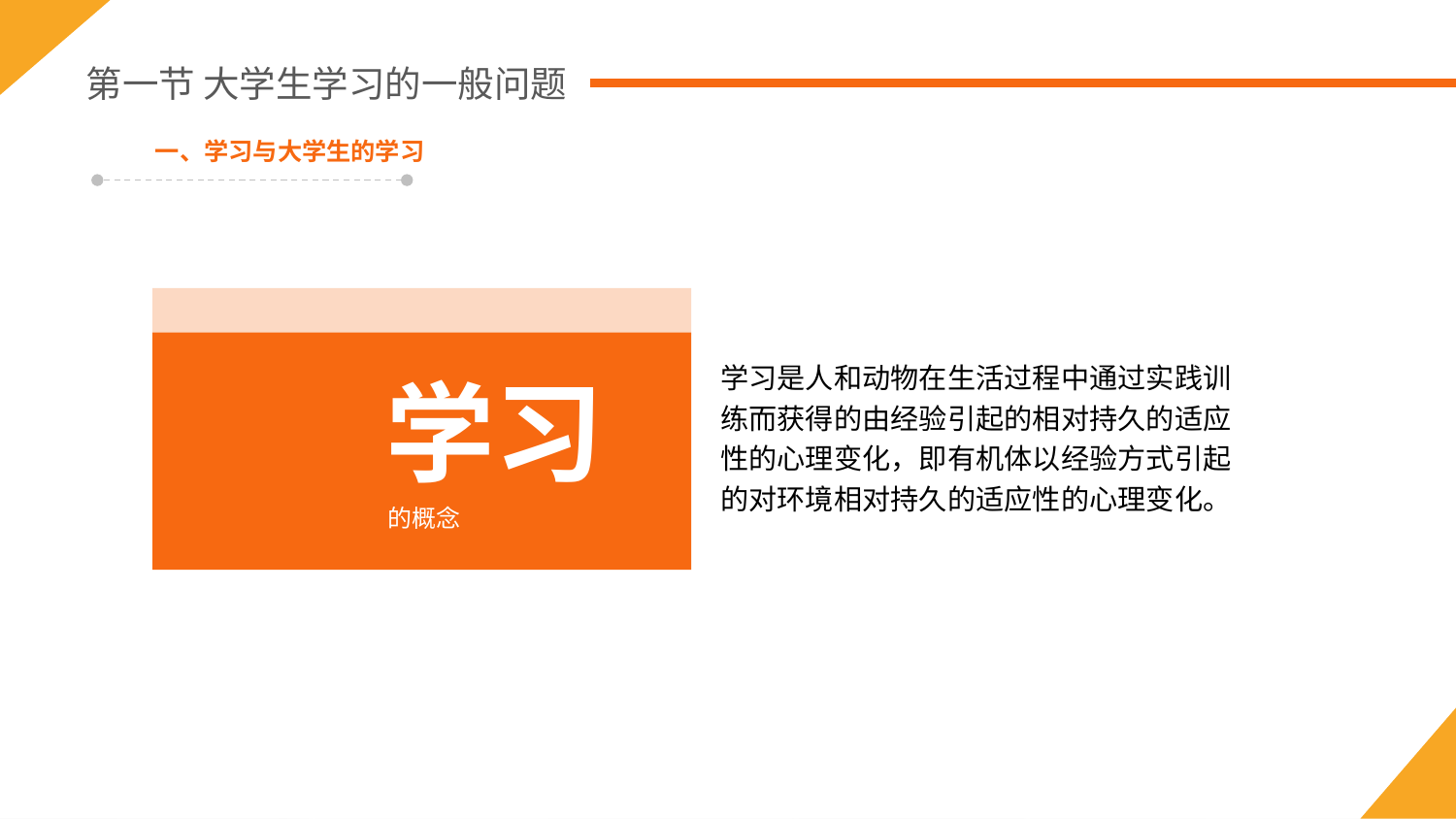

第一节 大学生学习的一般问题
一、学习与大学生的学习

学习是人和动物在生活过程中通过实践训练而获得的由经验引起的相对持久的适应性的心理变化，即有机体以经验方式引起的对环境相对持久的适应性的心理变化。
学习
的概念